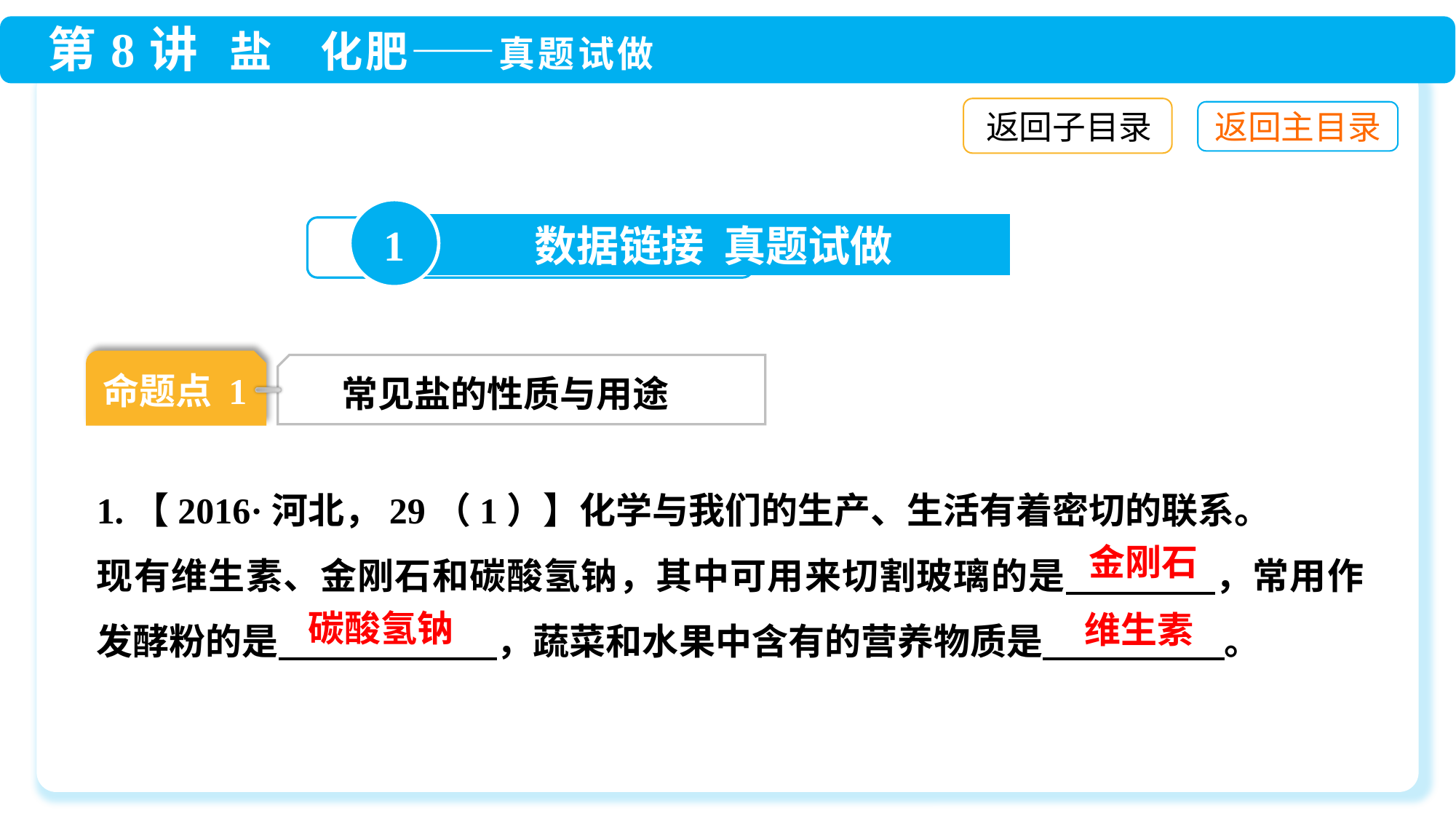

返回子目录

1
数据链接  真题试做

命题点 1
常见盐的性质与用途

1.【2016·河北，29（1）】化学与我们的生产、生活有着密切的联系。
现有维生素、金刚石和碳酸氢钠，其中可用来切割玻璃的是　　　　，常用作发酵粉的是　　　　　　，蔬菜和水果中含有的营养物质是　　　　　。
金刚石
碳酸氢钠
维生素